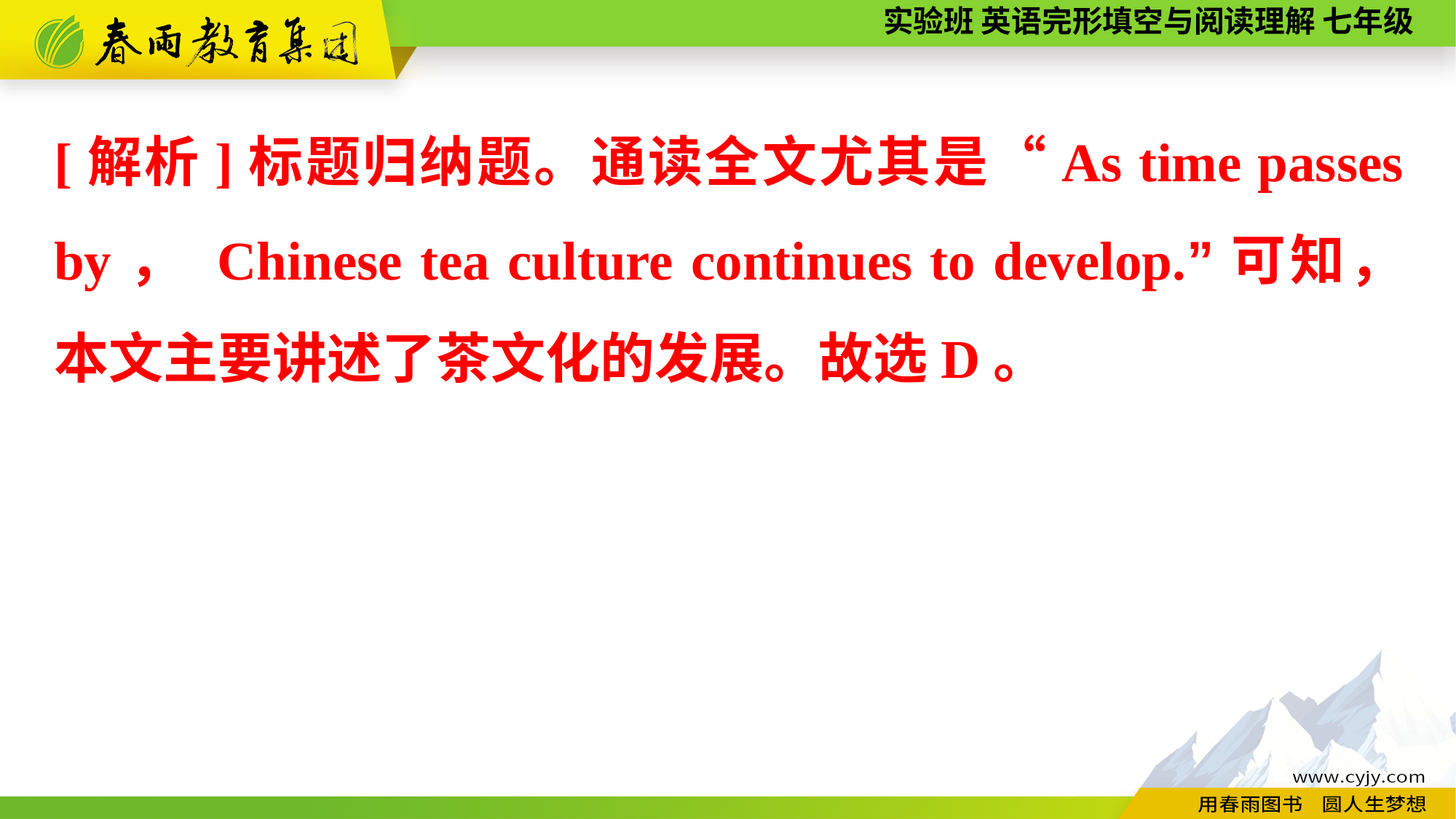

[解析]标题归纳题。通读全文尤其是“As time passes by， Chinese tea culture continues to develop.”可知，本文主要讲述了茶文化的发展。故选D。